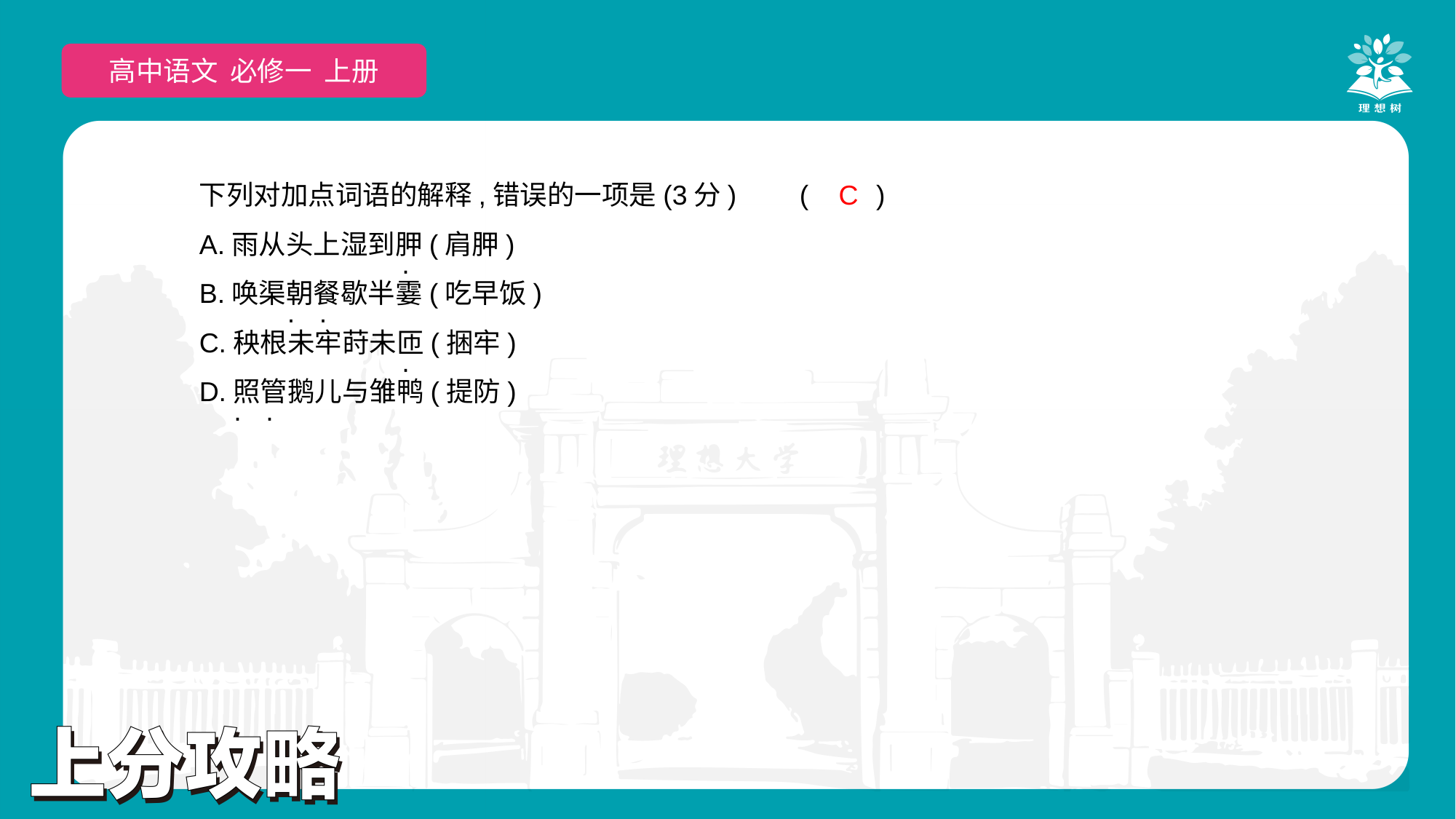

高中语文  必修一  上册
下列对加点词语的解释,错误的一项是(3分)	(　　)
A.雨从头上湿到胛(肩胛)
B.唤渠朝餐歇半霎(吃早饭)
C.秧根未牢莳未匝(捆牢)
D.照管鹅儿与雏鸭(提防)
C
                          ·
           ·   ·
                          ·
    ·   ·